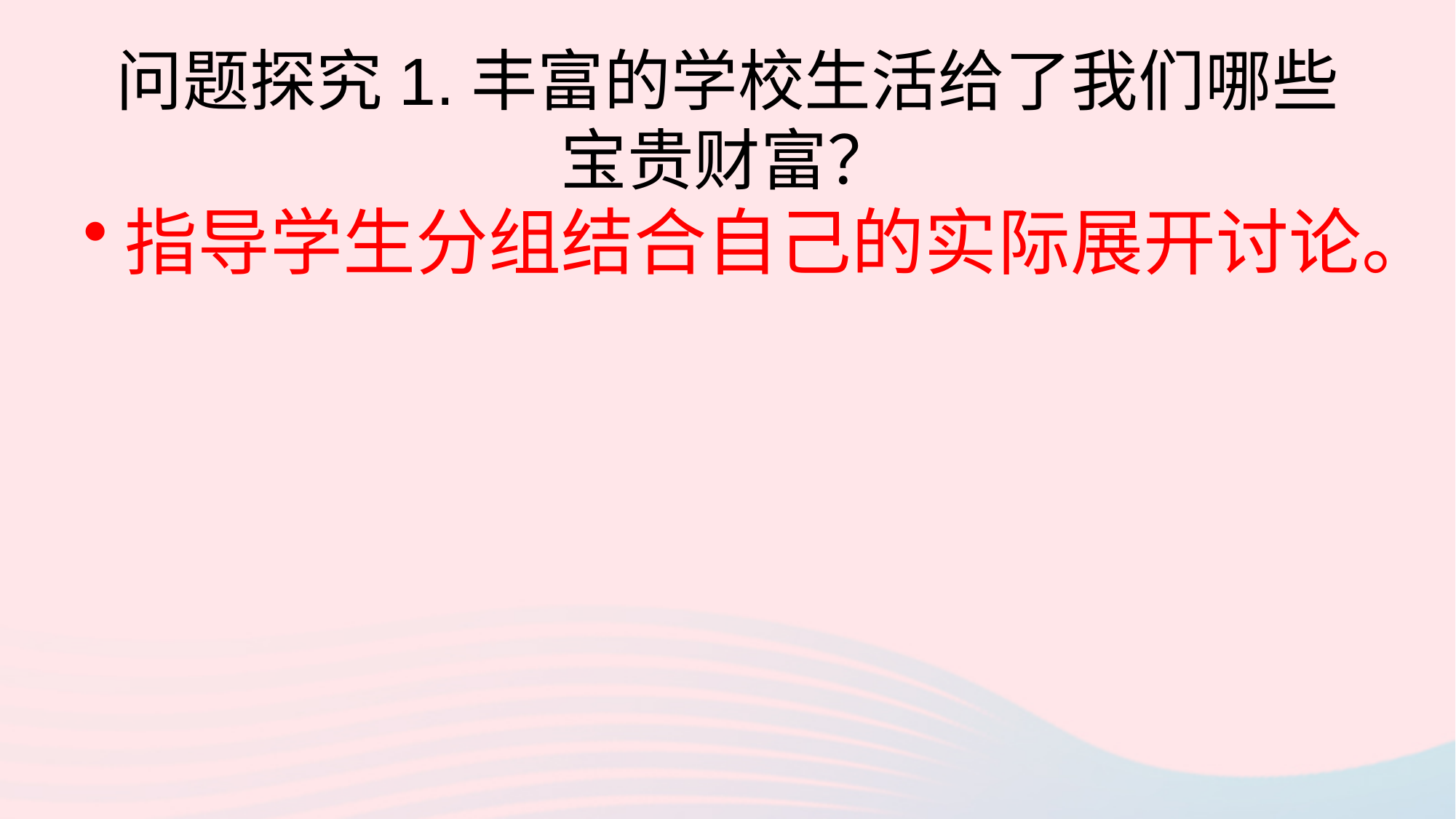

# 问题探究1.丰富的学校生活给了我们哪些宝贵财富？
指导学生分组结合自己的实际展开讨论。